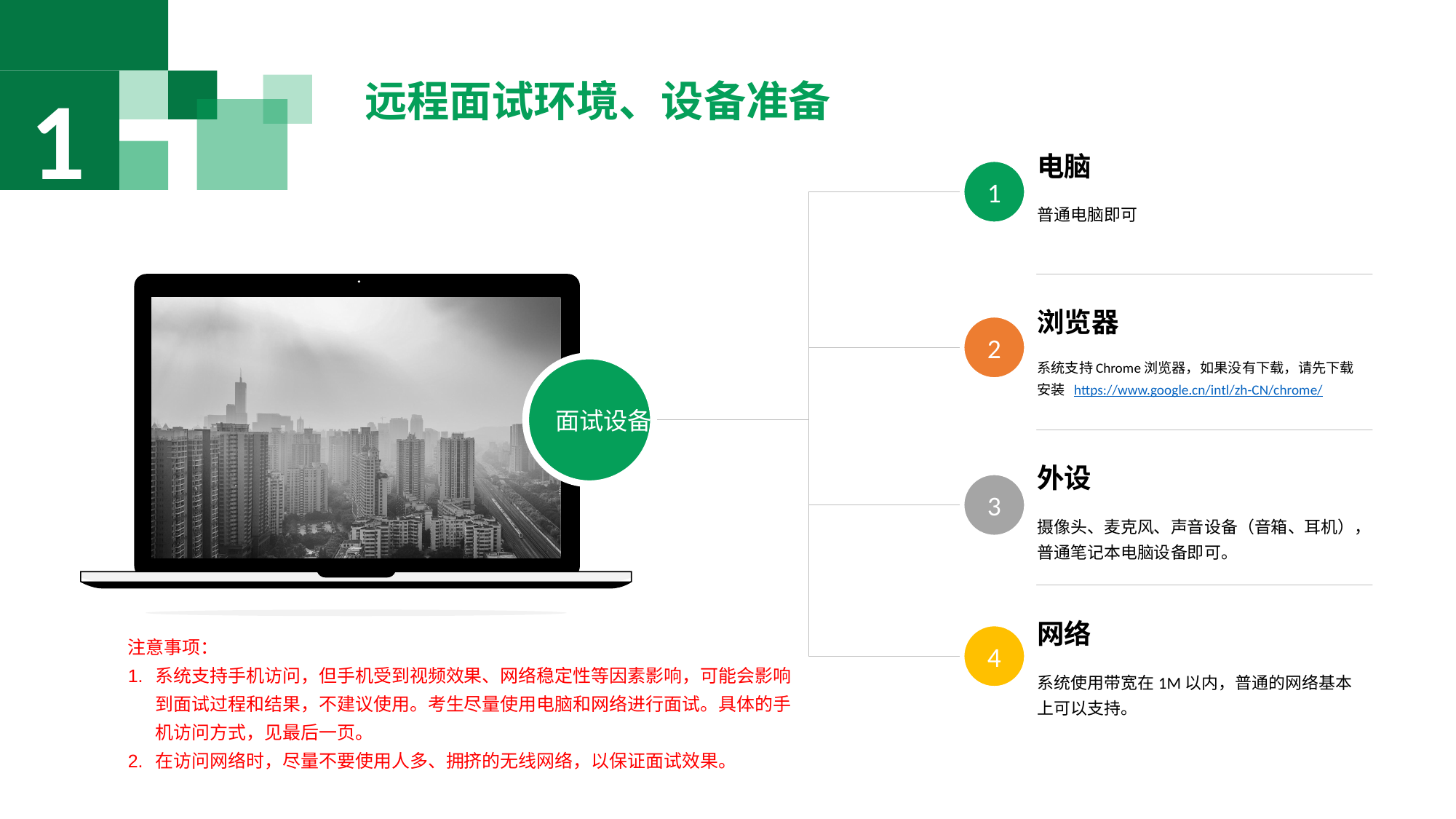

远程面试环境、设备准备
1
电脑
1
普通电脑即可

浏览器
2
系统支持Chrome浏览器，如果没有下载，请先下载安装  https://www.google.cn/intl/zh-CN/chrome/
面试设备
外设
3
摄像头、麦克风、声音设备（音箱、耳机），普通笔记本电脑设备即可。

网络
4
系统使用带宽在1M以内，普通的网络基本上可以支持。
注意事项：
系统支持手机访问，但手机受到视频效果、网络稳定性等因素影响，可能会影响到面试过程和结果，不建议使用。考生尽量使用电脑和网络进行面试。具体的手机访问方式，见最后一页。
在访问网络时，尽量不要使用人多、拥挤的无线网络，以保证面试效果。